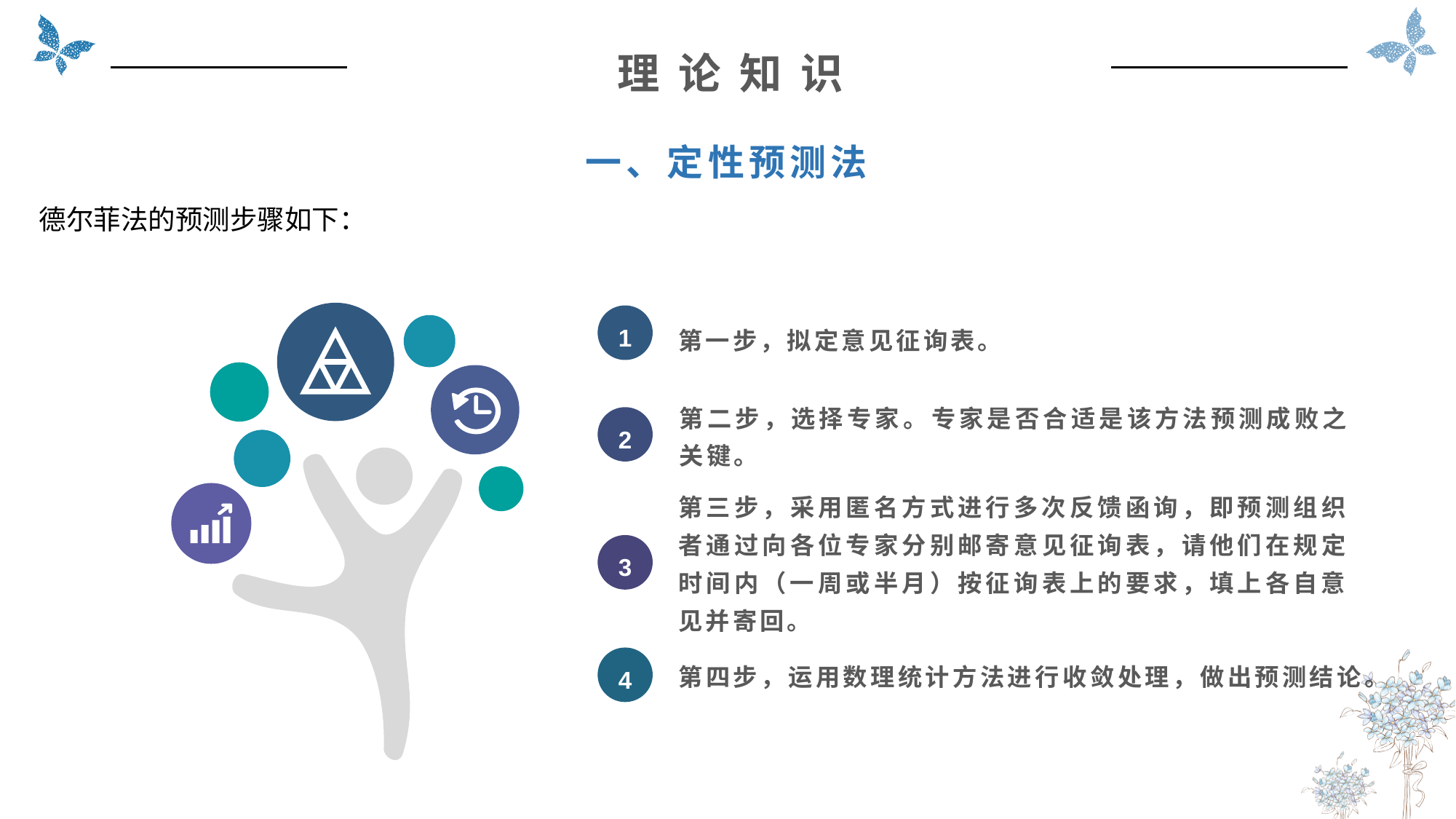

理 论 知 识
一、定性预测法
德尔菲法的预测步骤如下：
第一步，拟定意见征询表。
1

第二步，选择专家。专家是否合适是该方法预测成败之关键。
2
第三步，采用匿名方式进行多次反馈函询，即预测组织者通过向各位专家分别邮寄意见征询表，请他们在规定时间内（一周或半月）按征询表上的要求，填上各自意见并寄回。
3
第四步，运用数理统计方法进行收敛处理，做出预测结论。
4